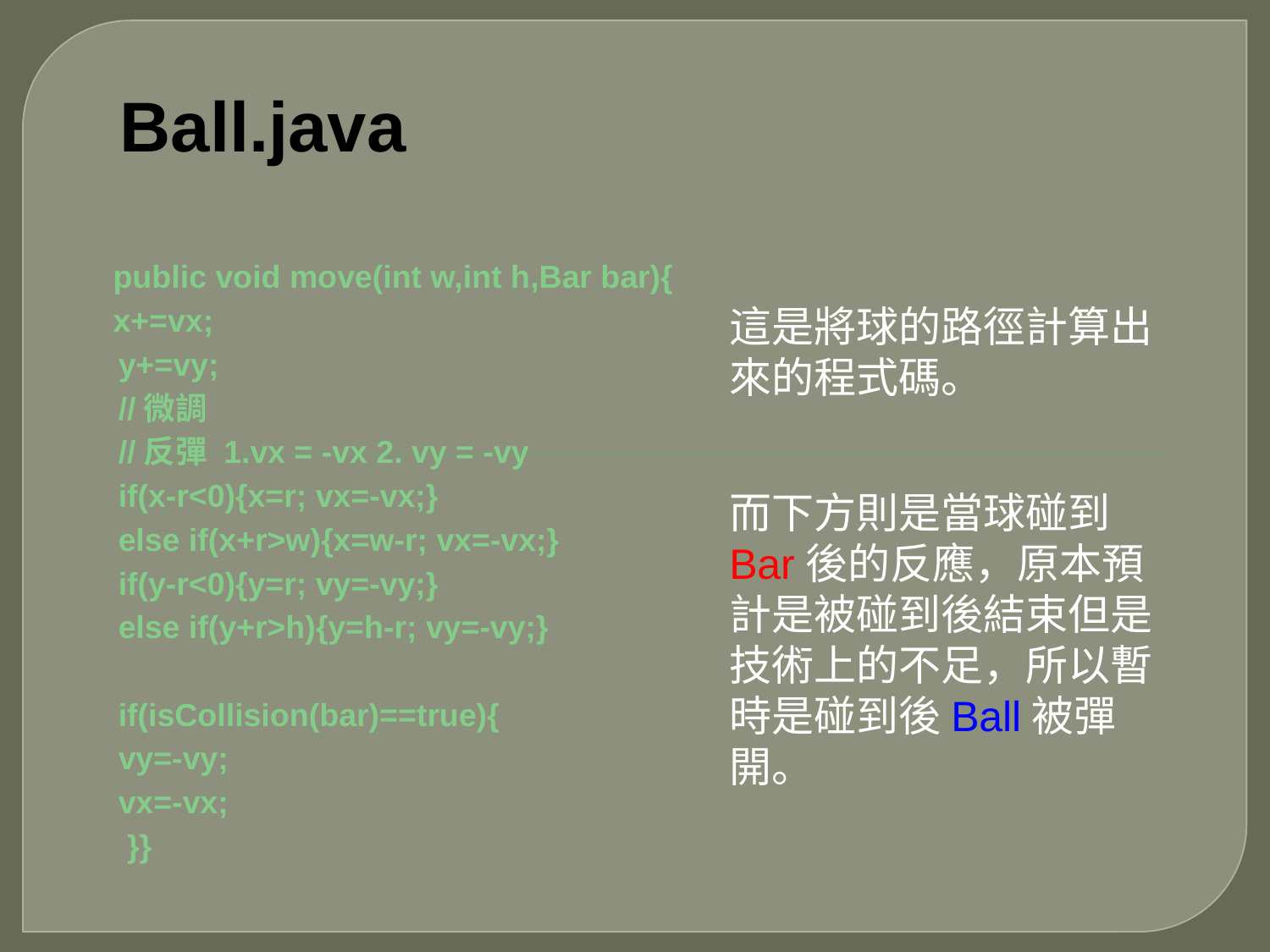

# Ball.java

public void move(int w,int h,Bar bar){
x+=vx;
y+=vy;
//微調
//反彈 1.vx = -vx 2. vy = -vy
if(x-r<0){x=r; vx=-vx;}
else if(x+r>w){x=w-r; vx=-vx;}
if(y-r<0){y=r; vy=-vy;}
else if(y+r>h){y=h-r; vy=-vy;}

if(isCollision(bar)==true){
vy=-vy;
vx=-vx;
 }}
這是將球的路徑計算出來的程式碼。

而下方則是當球碰到Bar後的反應，原本預計是被碰到後結束但是技術上的不足，所以暫時是碰到後Ball被彈開。